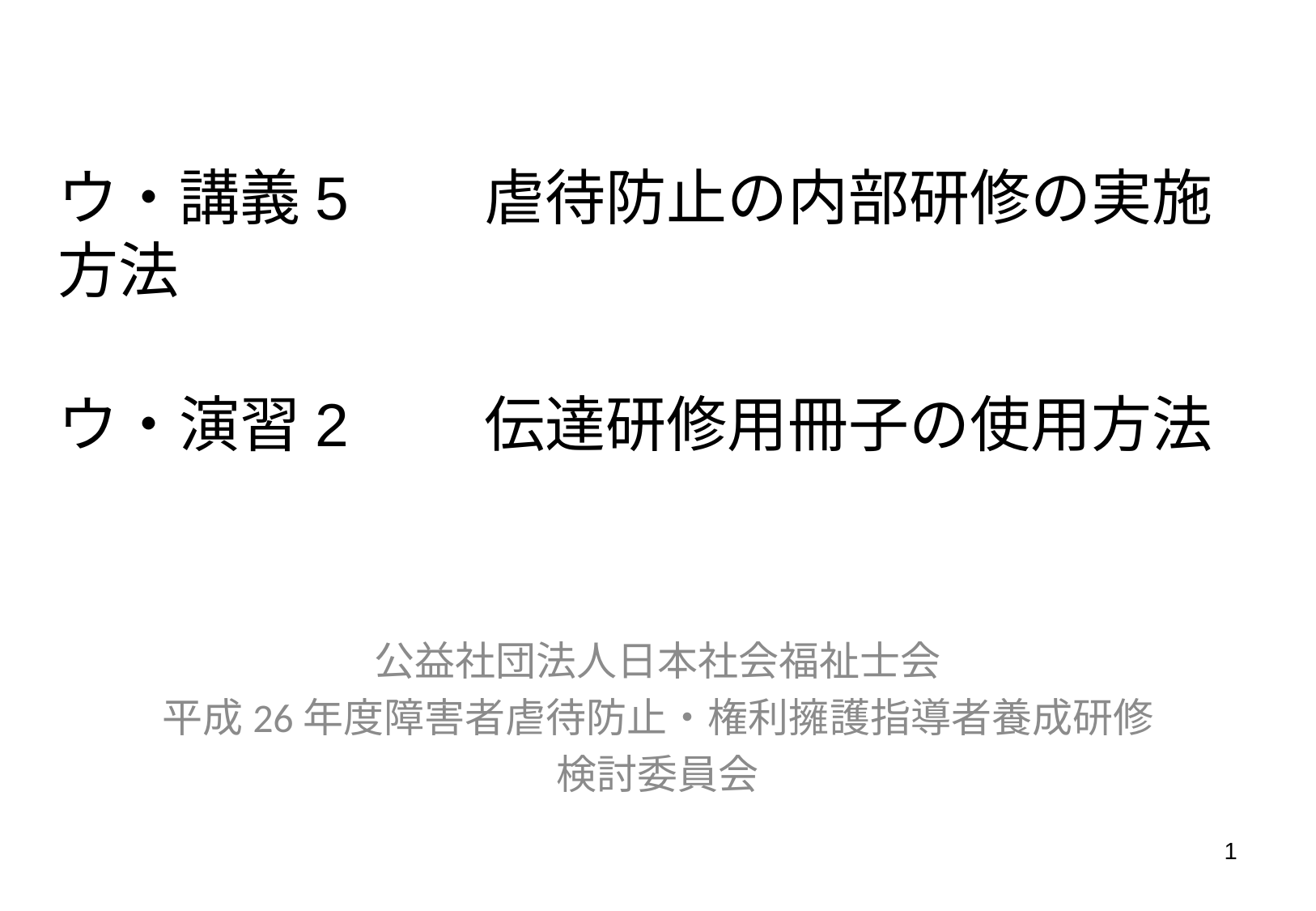

ウ・講義5　　虐待防止の内部研修の実施方法

ウ・演習2　　伝達研修用冊子の使用方法
公益社団法人日本社会福祉士会
平成26年度障害者虐待防止・権利擁護指導者養成研修
検討委員会
1